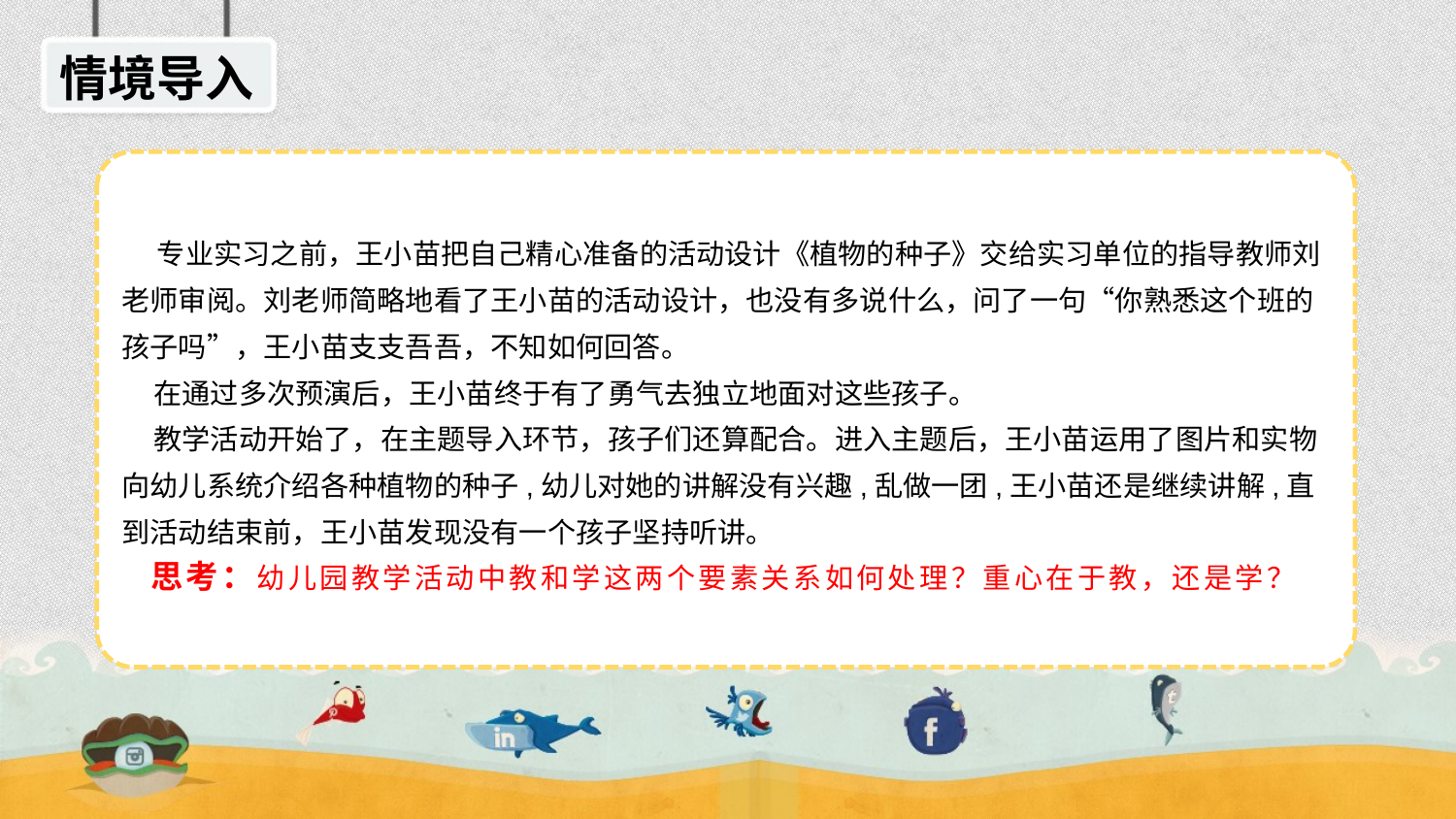

情境导入
   专业实习之前，王小苗把自己精心准备的活动设计《植物的种子》交给实习单位的指导教师刘老师审阅。刘老师简略地看了王小苗的活动设计，也没有多说什么，问了一句“你熟悉这个班的孩子吗”，王小苗支支吾吾，不知如何回答。
    在通过多次预演后，王小苗终于有了勇气去独立地面对这些孩子。
    教学活动开始了，在主题导入环节，孩子们还算配合。进入主题后，王小苗运用了图片和实物向幼儿系统介绍各种植物的种子,幼儿对她的讲解没有兴趣,乱做一团,王小苗还是继续讲解,直到活动结束前，王小苗发现没有一个孩子坚持听讲。
  思考：幼儿园教学活动中教和学这两个要素关系如何处理？重心在于教，还是学？